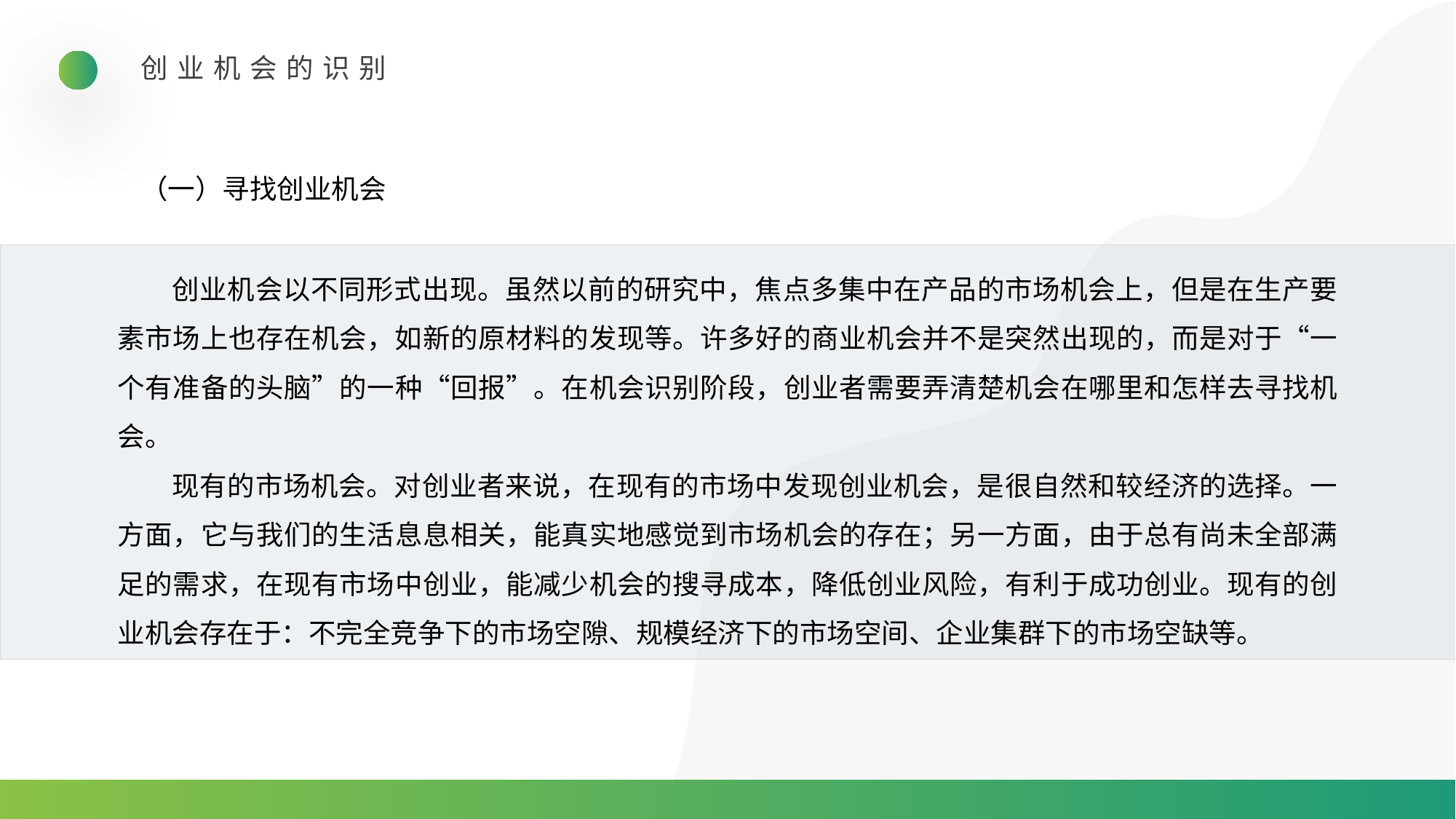

创业机会的识别
（一）寻找创业机会

创业机会以不同形式出现。虽然以前的研究中，焦点多集中在产品的市场机会上，但是在生产要素市场上也存在机会，如新的原材料的发现等。许多好的商业机会并不是突然出现的，而是对于“一个有准备的头脑”的一种“回报”。在机会识别阶段，创业者需要弄清楚机会在哪里和怎样去寻找机会。
现有的市场机会。对创业者来说，在现有的市场中发现创业机会，是很自然和较经济的选择。一方面，它与我们的生活息息相关，能真实地感觉到市场机会的存在；另一方面，由于总有尚未全部满足的需求，在现有市场中创业，能减少机会的搜寻成本，降低创业风险，有利于成功创业。现有的创业机会存在于：不完全竞争下的市场空隙、规模经济下的市场空间、企业集群下的市场空缺等。